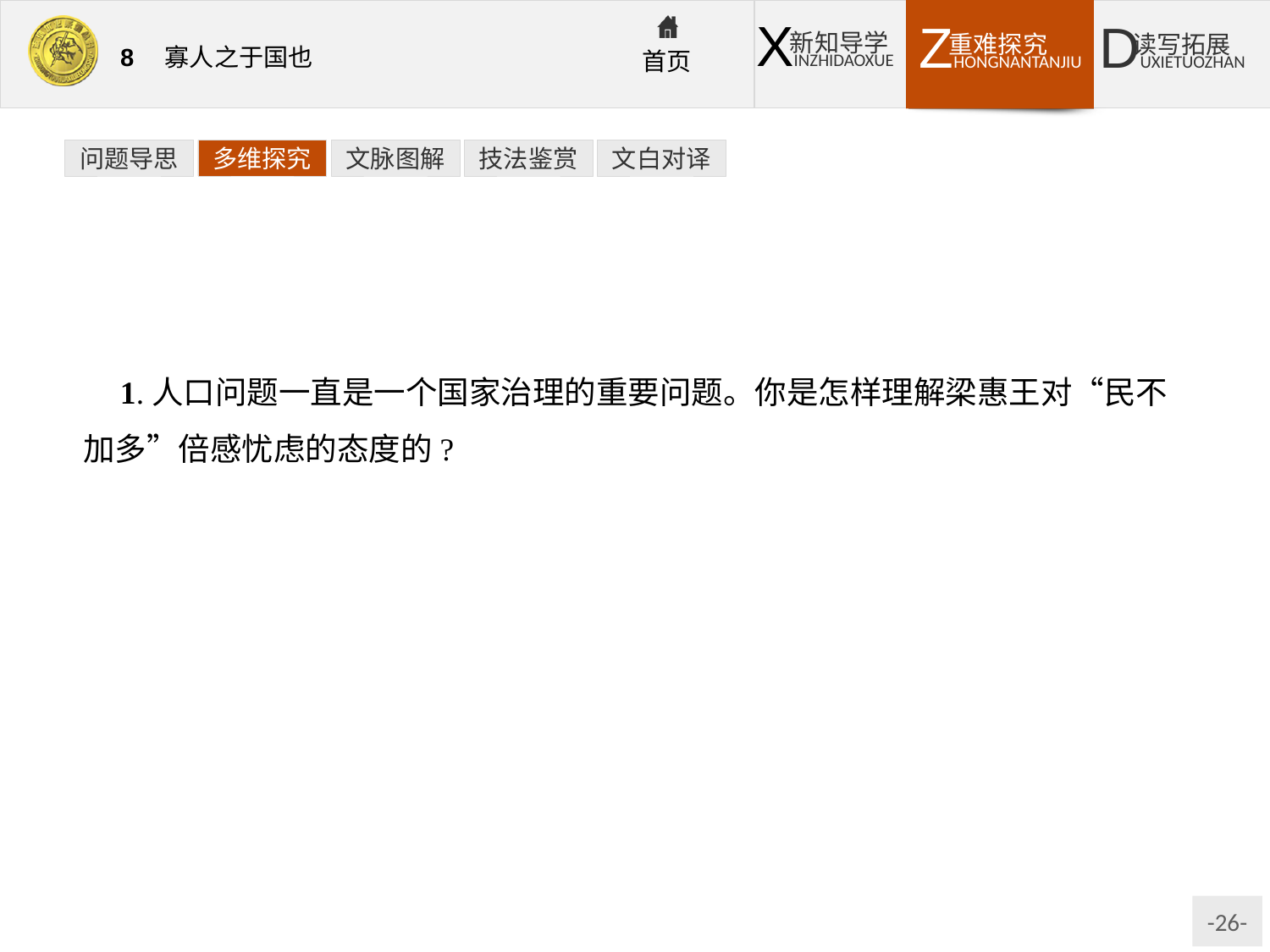

问题导思
多维探究
文脉图解
技法鉴赏
文白对译
1.人口问题一直是一个国家治理的重要问题。你是怎样理解梁惠王对“民不加多”倍感忧虑的态度的?
提示:战国时代,诸侯国的统治者对外征城夺地,相互攻伐,对内残酷剥削,劳役繁重,破坏生产力,造成兵员缺乏,劳力不足,这是个十分突出的问题。争夺人力成为各诸侯国统治者的当务之急。所以,梁惠王对“民不加多”倍感忧虑。